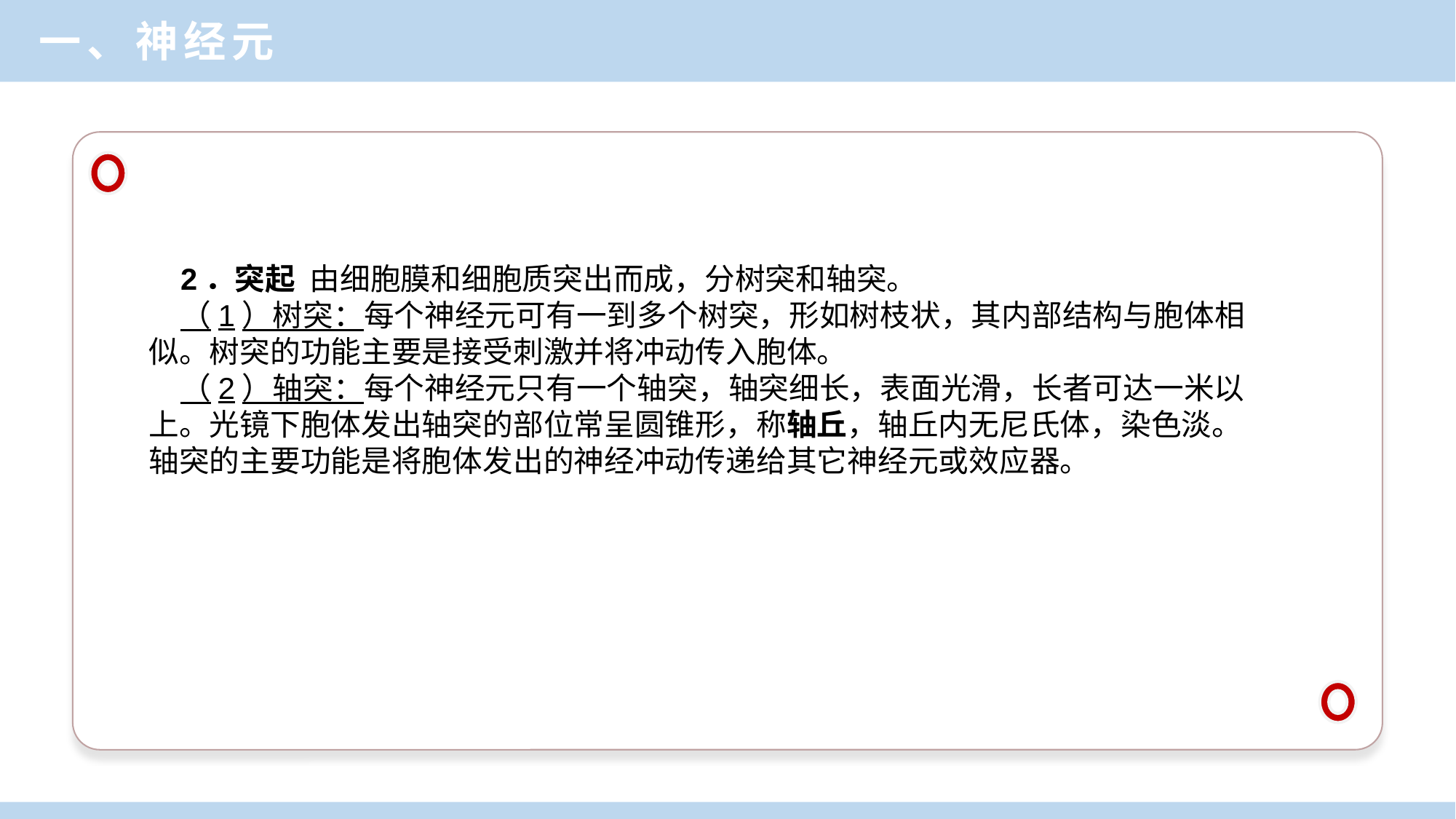

一、神经元

2．突起  由细胞膜和细胞质突出而成，分树突和轴突。
（1）树突：每个神经元可有一到多个树突，形如树枝状，其内部结构与胞体相似。树突的功能主要是接受刺激并将冲动传入胞体。
（2）轴突：每个神经元只有一个轴突，轴突细长，表面光滑，长者可达一米以上。光镜下胞体发出轴突的部位常呈圆锥形，称轴丘，轴丘内无尼氏体，染色淡。轴突的主要功能是将胞体发出的神经冲动传递给其它神经元或效应器。